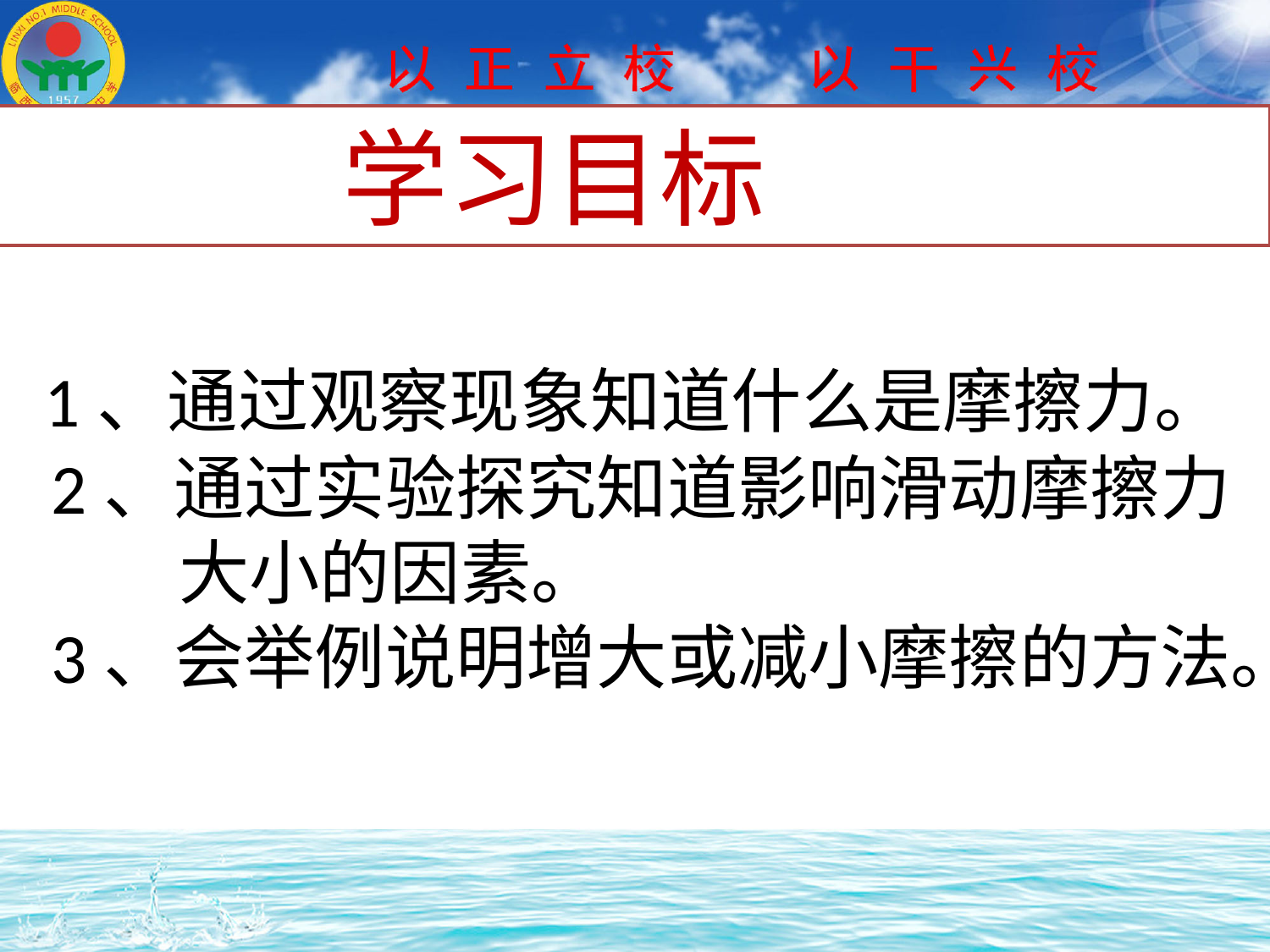

学习目标
   1、通过观察现象知道什么是摩擦力。
    2、通过实验探究知道影响滑动摩擦力
           大小的因素。
    3、会举例说明增大或减小摩擦的方法。